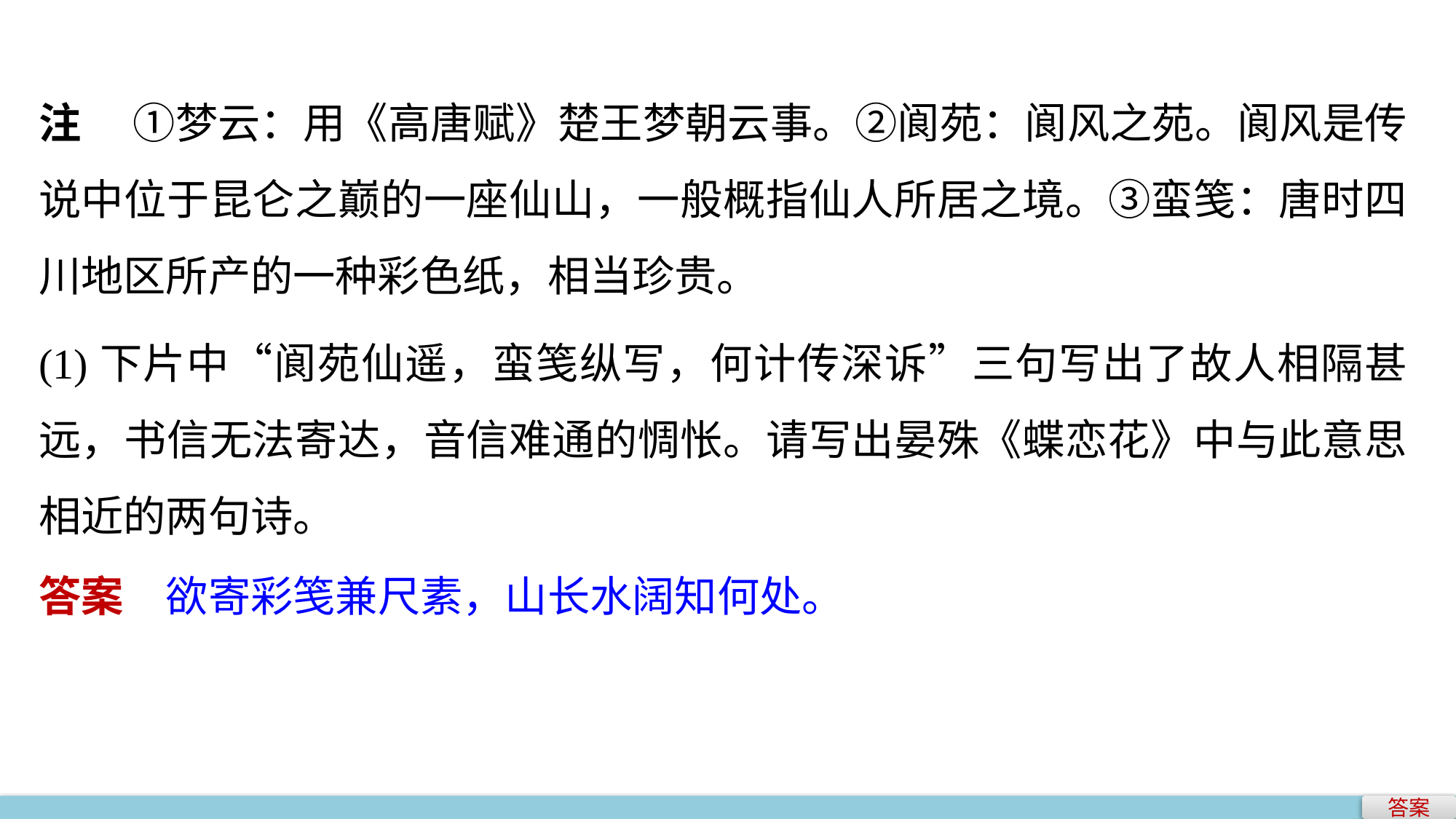

注 　①梦云：用《高唐赋》楚王梦朝云事。②阆苑：阆风之苑。阆风是传说中位于昆仑之巅的一座仙山，一般概指仙人所居之境。③蛮笺：唐时四川地区所产的一种彩色纸，相当珍贵。
(1)下片中“阆苑仙遥，蛮笺纵写，何计传深诉”三句写出了故人相隔甚远，书信无法寄达，音信难通的惆怅。请写出晏殊《蝶恋花》中与此意思相近的两句诗。
答案　欲寄彩笺兼尺素，山长水阔知何处。

答案